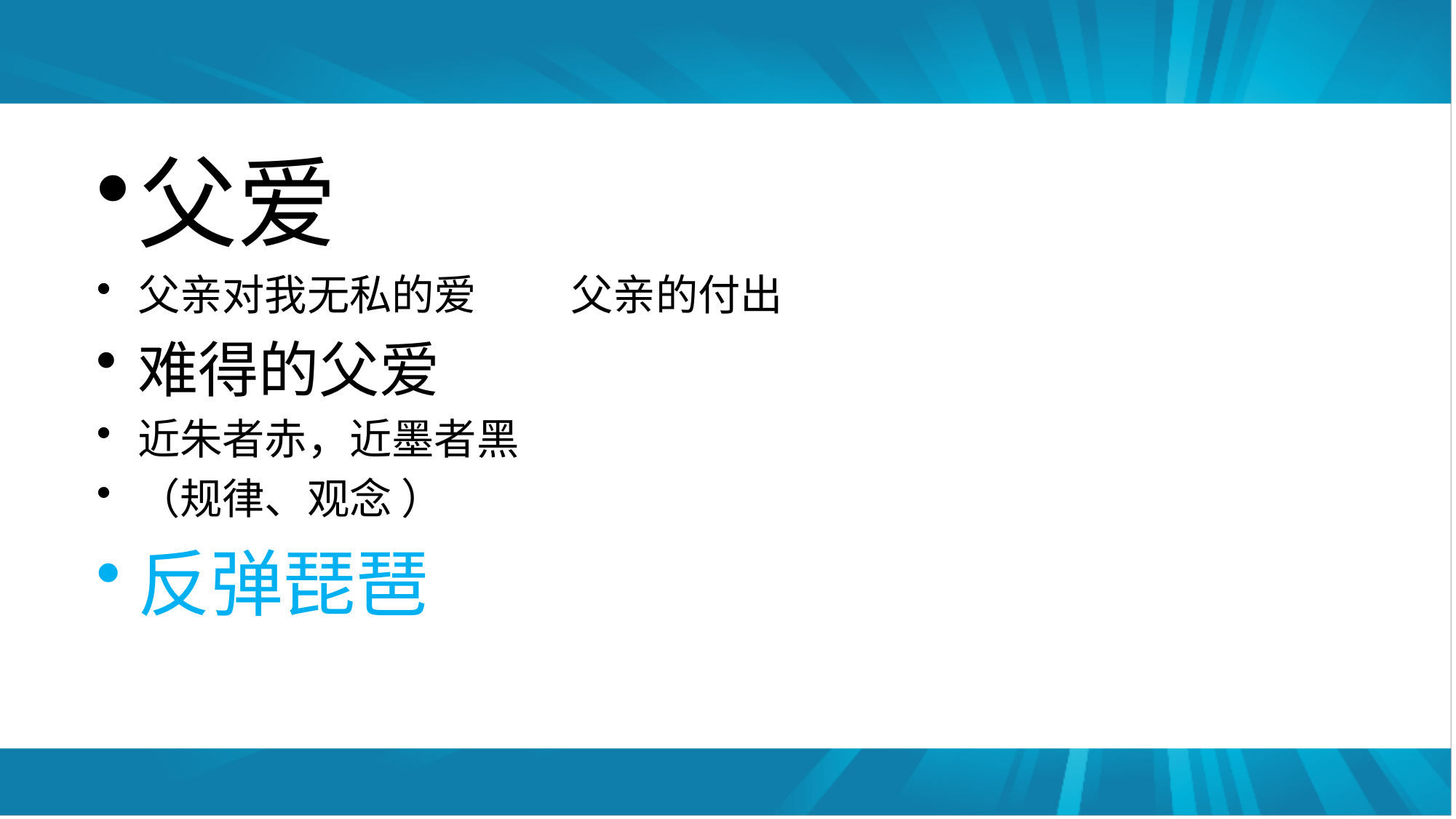

#
父爱
父亲对我无私的爱          父亲的付出
难得的父爱
近朱者赤，近墨者黑
（规律、观念 ）
反弹琵琶